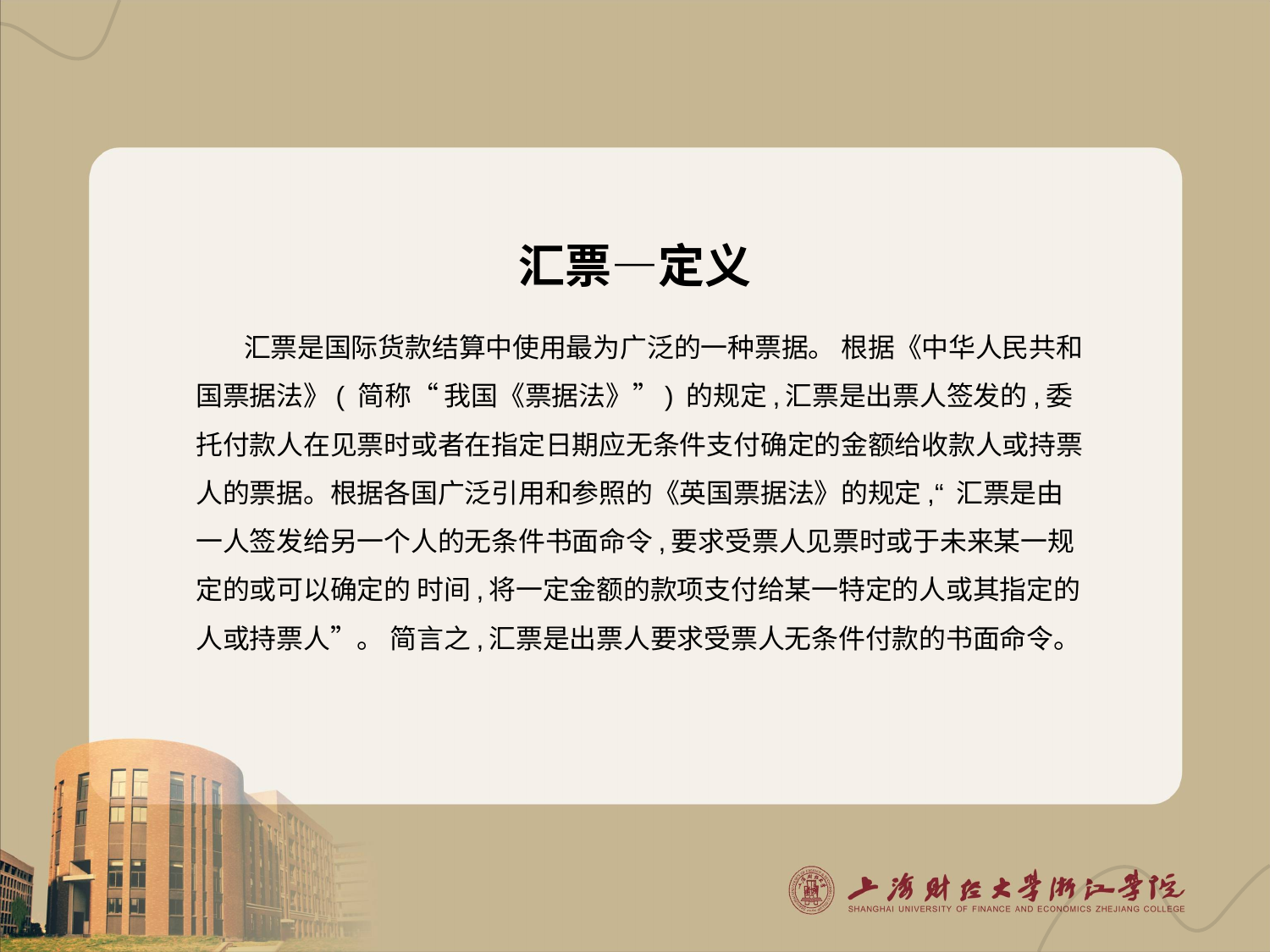

# 汇票—定义
汇票是国际货款结算中使用最为广泛的一种票据。 根据《中华人民共和国票据法》( 简称“ 我国《票据法》”) 的规定,汇票是出票人签发的,委托付款人在见票时或者在指定日期应无条件支付确定的金额给收款人或持票人的票据。根据各国广泛引用和参照的《英国票据法》的规定,“ 汇票是由一人签发给另一个人的无条件书面命令,要求受票人见票时或于未来某一规定的或可以确定的 时间,将一定金额的款项支付给某一特定的人或其指定的人或持票人”。 简言之,汇票是出票人要求受票人无条件付款的书面命令。